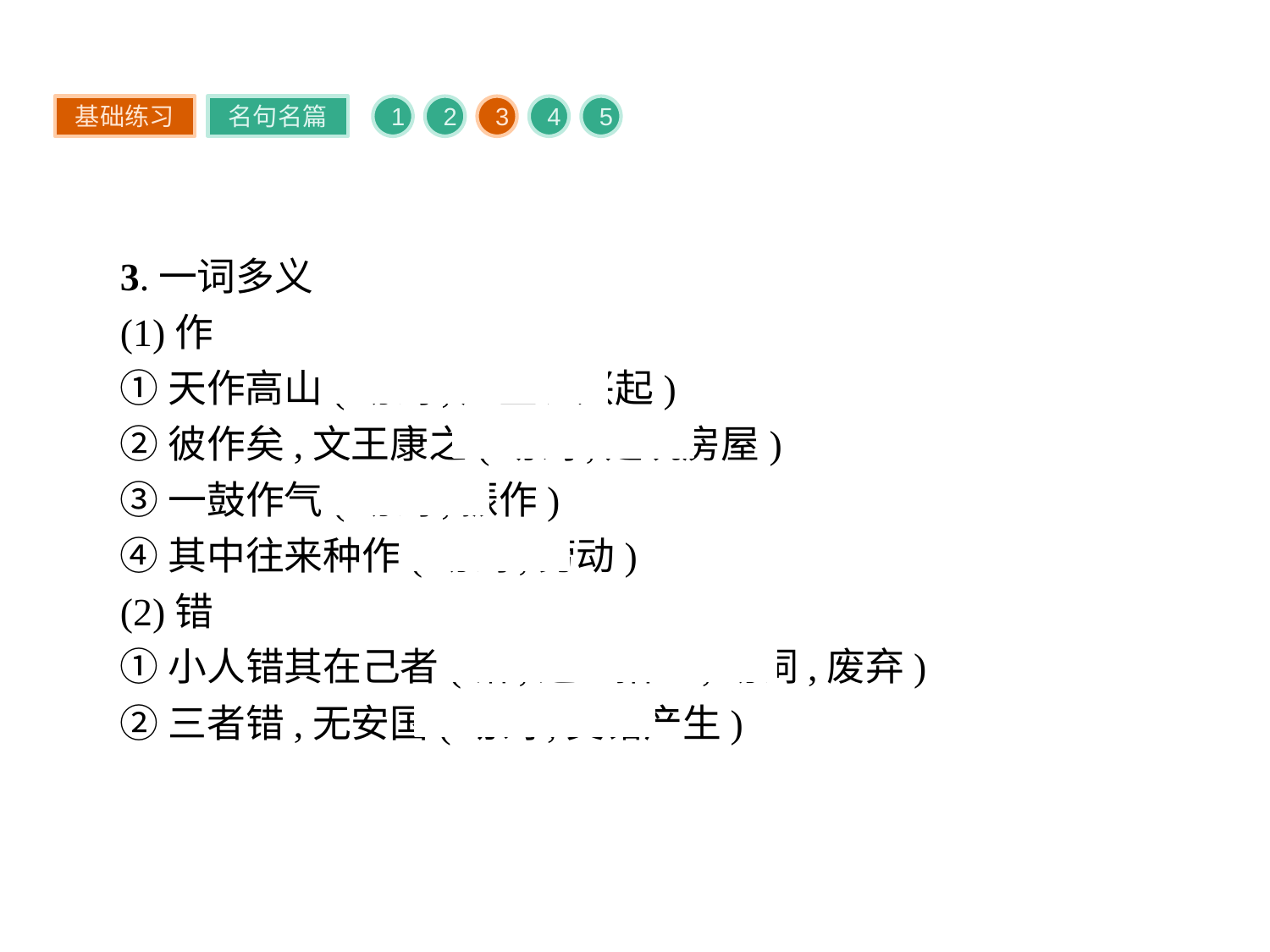

基础练习
名句名篇
1
2
3
4
5
3.一词多义
(1)作
①天作高山(动词,产生、兴起)
②彼作矣,文王康之(动词,建筑房屋)
③一鼓作气(动词,振作)
④其中往来种作(动词,劳动)
(2)错
①小人错其在己者(错,通“措”,动词,废弃)
②三者错,无安国(动词,交错产生)